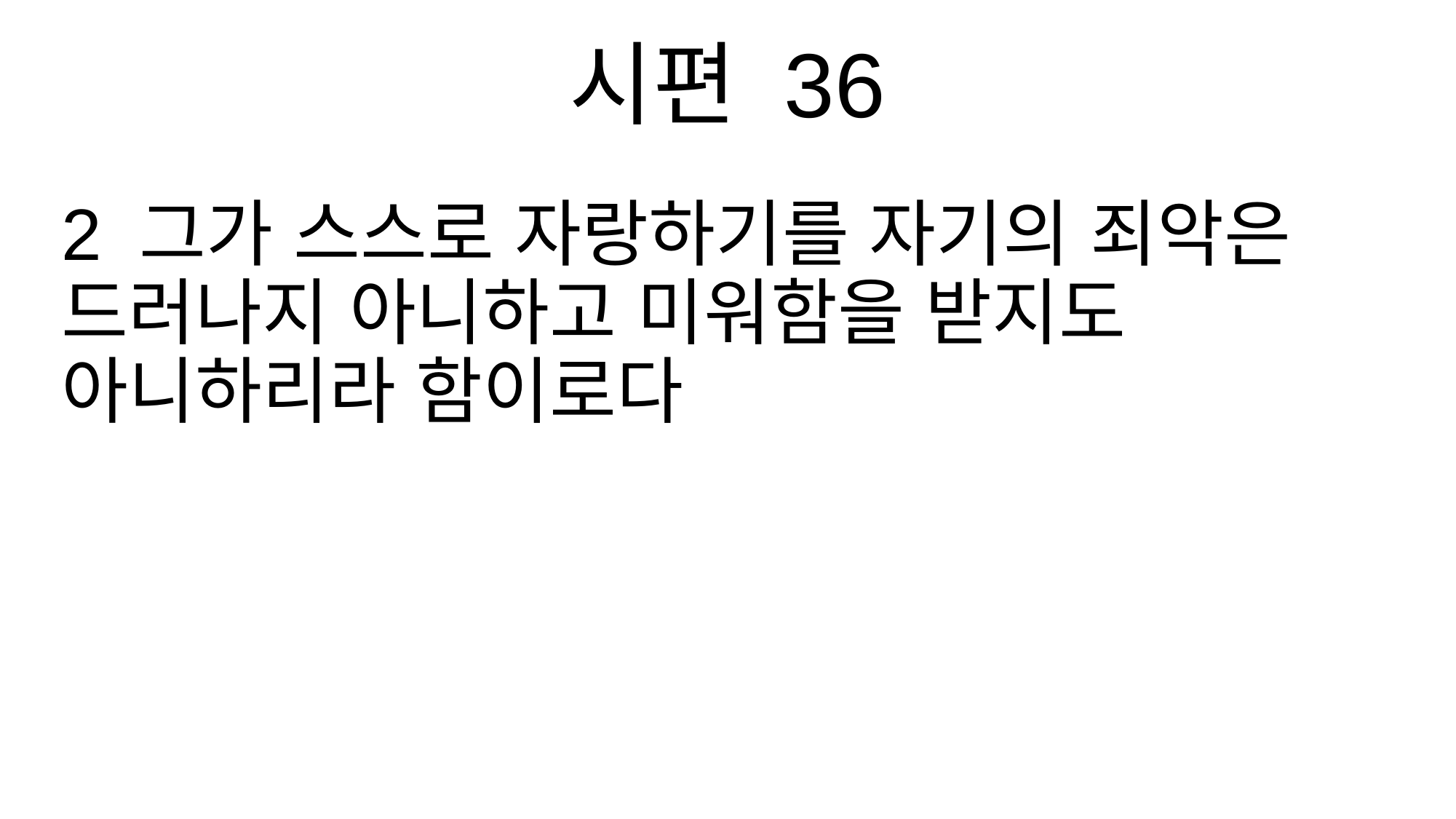

시편 36
2 그가 스스로 자랑하기를 자기의 죄악은 드러나지 아니하고 미워함을 받지도 아니하리라 함이로다